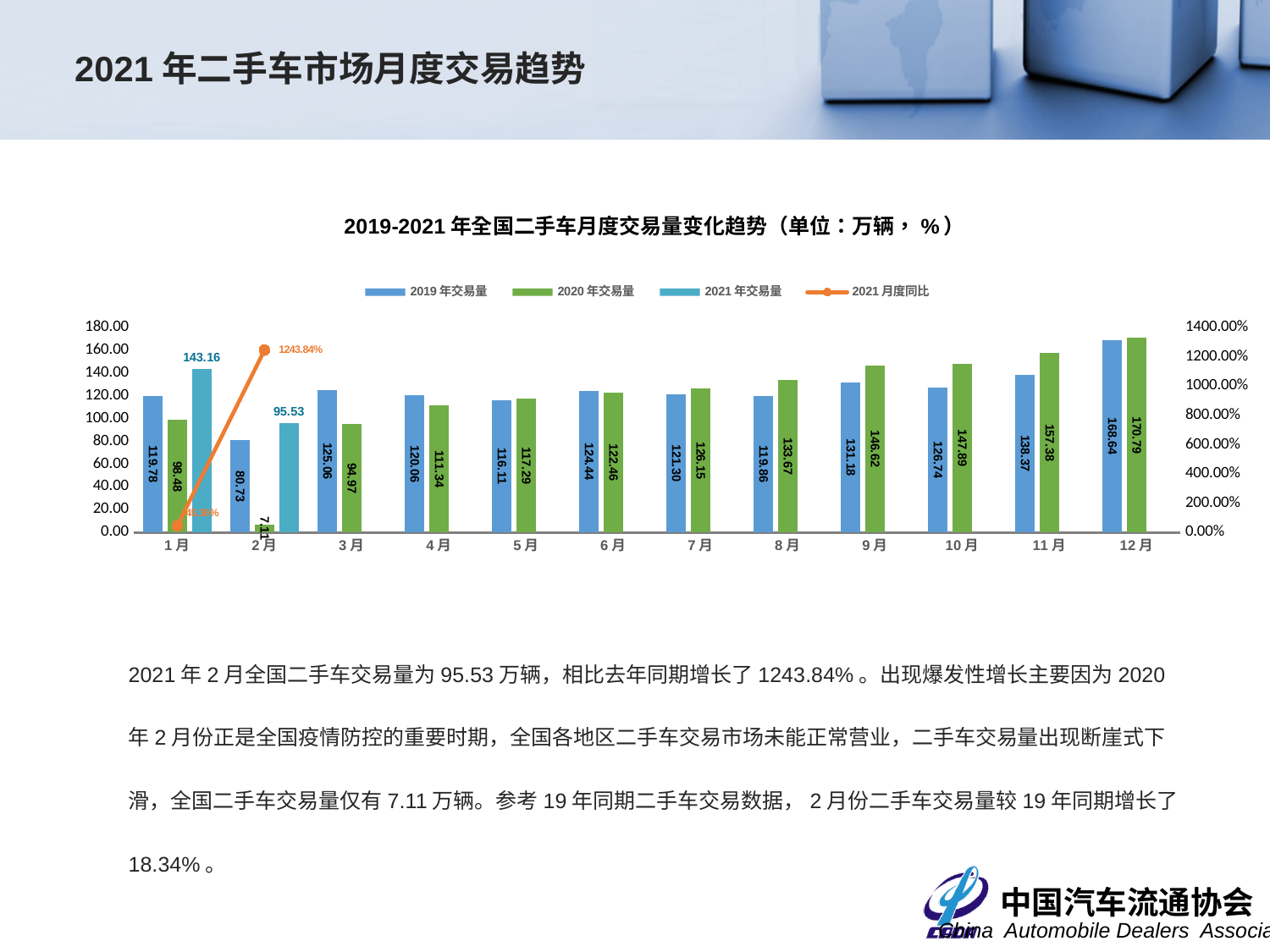

2021年二手车市场月度交易趋势

### Chart: 2019-2021年全国二手车月度交易量变化趋势（单位：万辆，%）

| Category | 2019年交易量 | 2020年交易量 | 2021年交易量 | 2021月度同比 |
|---|---|---|---|---|
| 1月 | 119.78 | 98.48 | 143.155 | 0.4536454102355808 |
| 2月 | 80.73 | 7.109 | 95.5339 | 12.438444225629485 |
| 3月 | 125.06 | 94.9737 | None | None |
| 4月 | 120.06 | 111.3373 | None | None |
| 5月 | 116.11 | 117.285 | None | None |
| 6月 | 124.44 | 122.4582 | None | None |
| 7月 | 121.3 | 126.15 | None | None |
| 8月 | 119.86 | 133.67 | None | None |
| 9月 | 131.1755 | 146.6173 | None | None |
| 10月 | 126.7447 | 147.8915 | None | None |
| 11月 | 138.3684 | 157.376 | None | None |
| 12月 | 168.6414 | 170.7902 | None | None |
2021年2月全国二手车交易量为95.53万辆，相比去年同期增长了1243.84%。出现爆发性增长主要因为2020年2月份正是全国疫情防控的重要时期，全国各地区二手车交易市场未能正常营业，二手车交易量出现断崖式下滑，全国二手车交易量仅有7.11万辆。参考19年同期二手车交易数据，2月份二手车交易量较19年同期增长了18.34%。